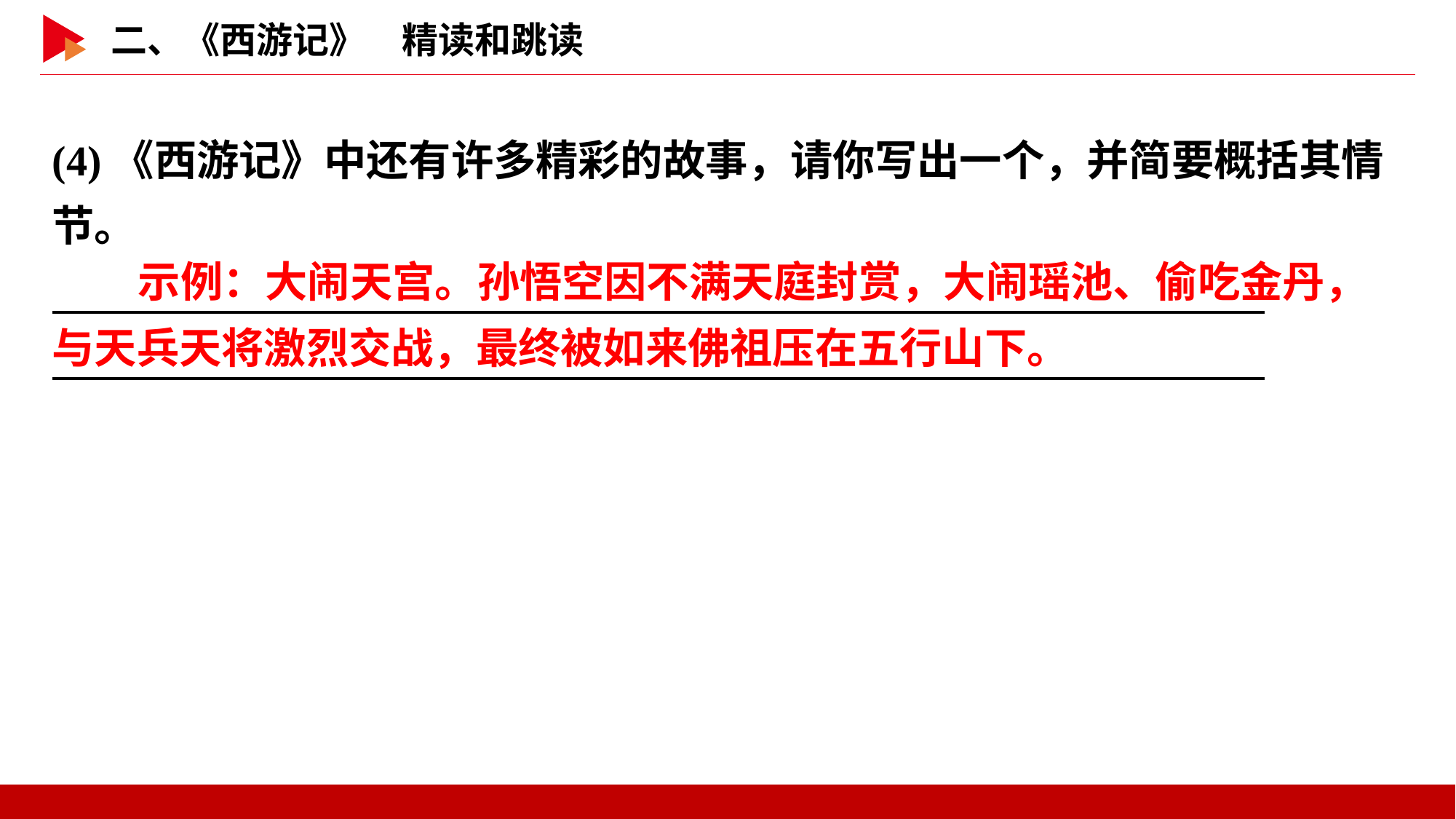

(4)《西游记》中还有许多精彩的故事，请你写出一个，并简要概括其情节。

示例：大闹天宫。孙悟空因不满天庭封赏，大闹瑶池、偷吃金丹，与天兵天将激烈交战，最终被如来佛祖压在五行山下。